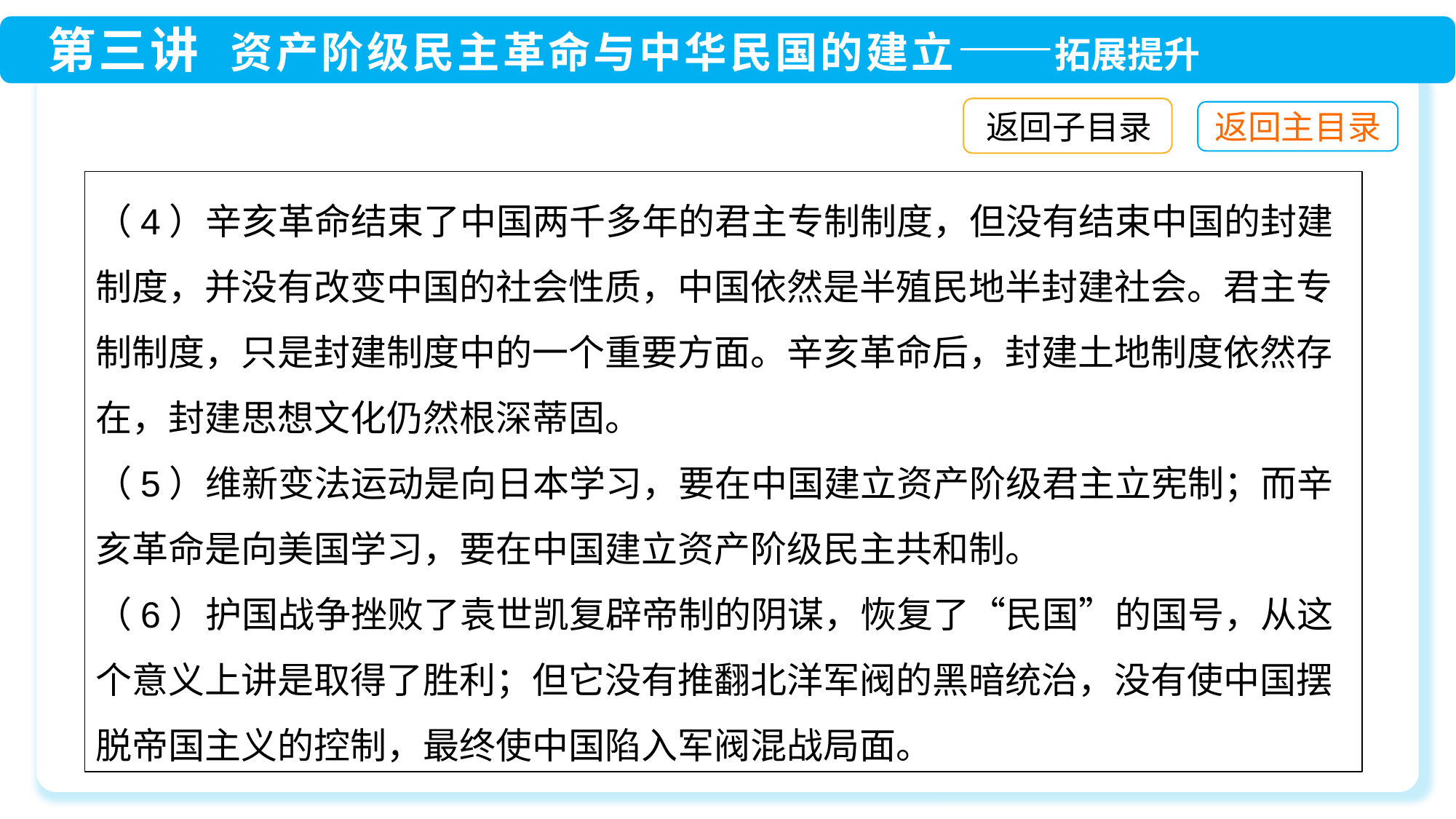

返回子目录
（4）辛亥革命结束了中国两千多年的君主专制制度，但没有结束中国的封建制度，并没有改变中国的社会性质，中国依然是半殖民地半封建社会。君主专制制度，只是封建制度中的一个重要方面。辛亥革命后，封建土地制度依然存在，封建思想文化仍然根深蒂固。
（5）维新变法运动是向日本学习，要在中国建立资产阶级君主立宪制；而辛亥革命是向美国学习，要在中国建立资产阶级民主共和制。
（6）护国战争挫败了袁世凯复辟帝制的阴谋，恢复了“民国”的国号，从这个意义上讲是取得了胜利；但它没有推翻北洋军阀的黑暗统治，没有使中国摆脱帝国主义的控制，最终使中国陷入军阀混战局面。